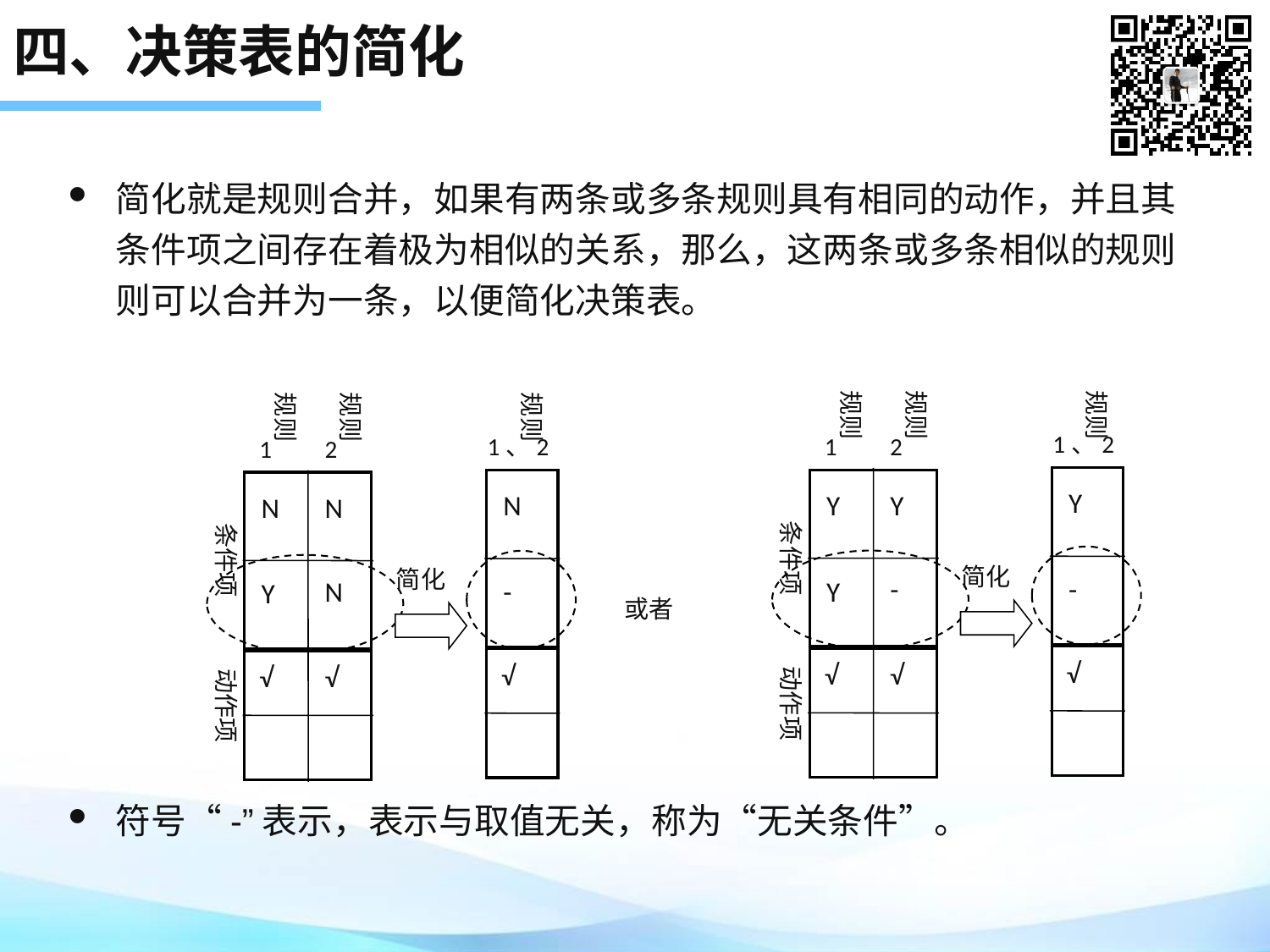

# 四、决策表的简化

简化就是规则合并，如果有两条或多条规则具有相同的动作，并且其条件项之间存在着极为相似的关系，那么，这两条或多条相似的规则则可以合并为一条，以便简化决策表。

符号“-”表示，表示与取值无关，称为“无关条件”。

规则
规则
规则
规则
规则
规则
1、2
1
2
1、2
1
2
条件项

条件项

Y
Y
Y
N
N
N

简化

简化

-
-
Y
N
-
Y
或者

动作项
动作项

√

√
√

√
√
√